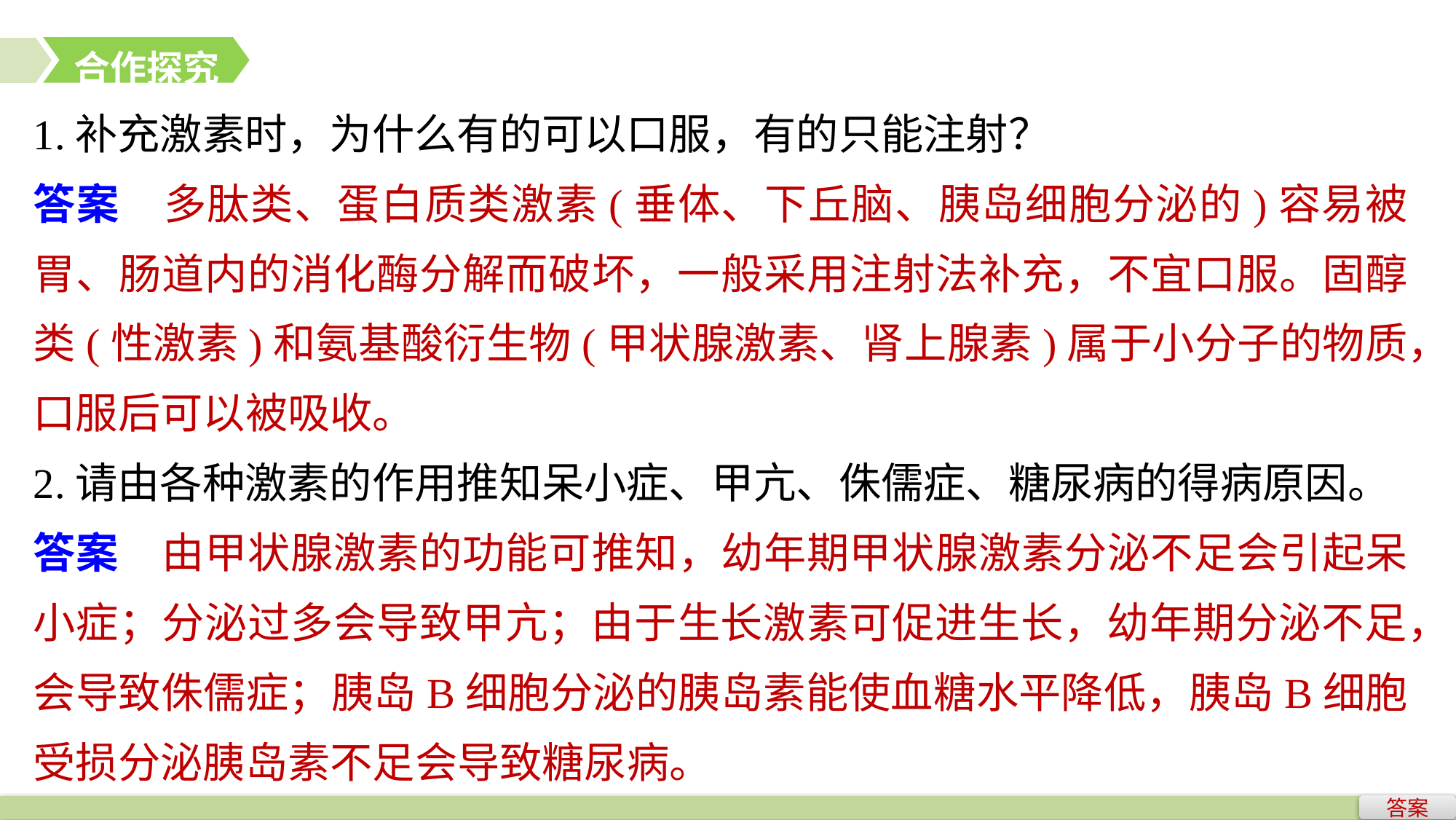

合作探究

1.补充激素时，为什么有的可以口服，有的只能注射？
答案　多肽类、蛋白质类激素(垂体、下丘脑、胰岛细胞分泌的)容易被胃、肠道内的消化酶分解而破坏，一般采用注射法补充，不宜口服。固醇类(性激素)和氨基酸衍生物(甲状腺激素、肾上腺素)属于小分子的物质，口服后可以被吸收。
2.请由各种激素的作用推知呆小症、甲亢、侏儒症、糖尿病的得病原因。
答案　由甲状腺激素的功能可推知，幼年期甲状腺激素分泌不足会引起呆小症；分泌过多会导致甲亢；由于生长激素可促进生长，幼年期分泌不足，会导致侏儒症；胰岛B细胞分泌的胰岛素能使血糖水平降低，胰岛B细胞受损分泌胰岛素不足会导致糖尿病。
答案